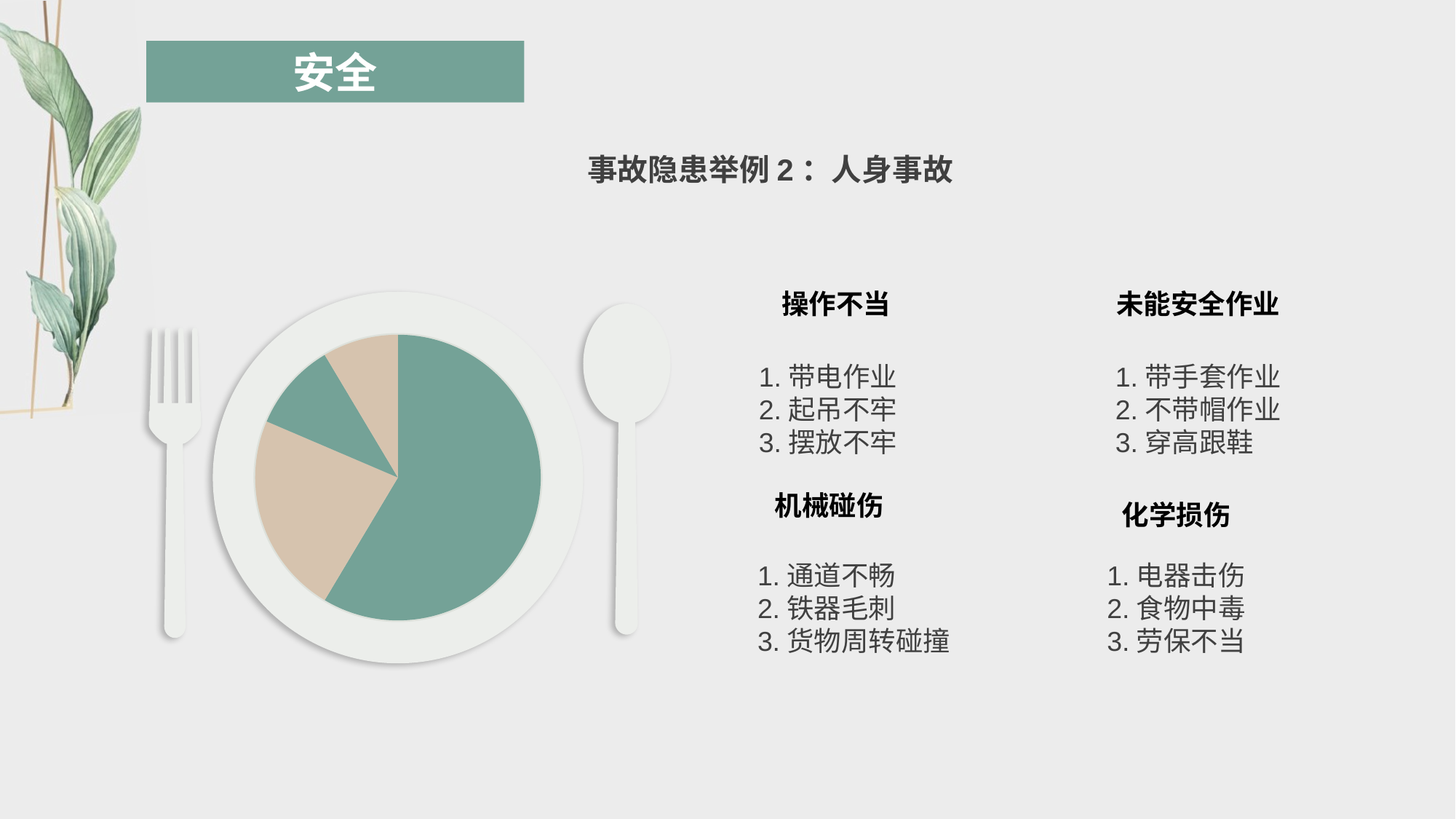

事故隐患举例2：人身事故
操作不当
未能安全作业

### Chart

| Category |  |
|---|---|
1.带电作业
2.起吊不牢
3.摆放不牢
1.带手套作业
2.不带帽作业
3.穿高跟鞋
机械碰伤
化学损伤
1.通道不畅
2.铁器毛刺
3.货物周转碰撞
1.电器击伤
2.食物中毒
3.劳保不当